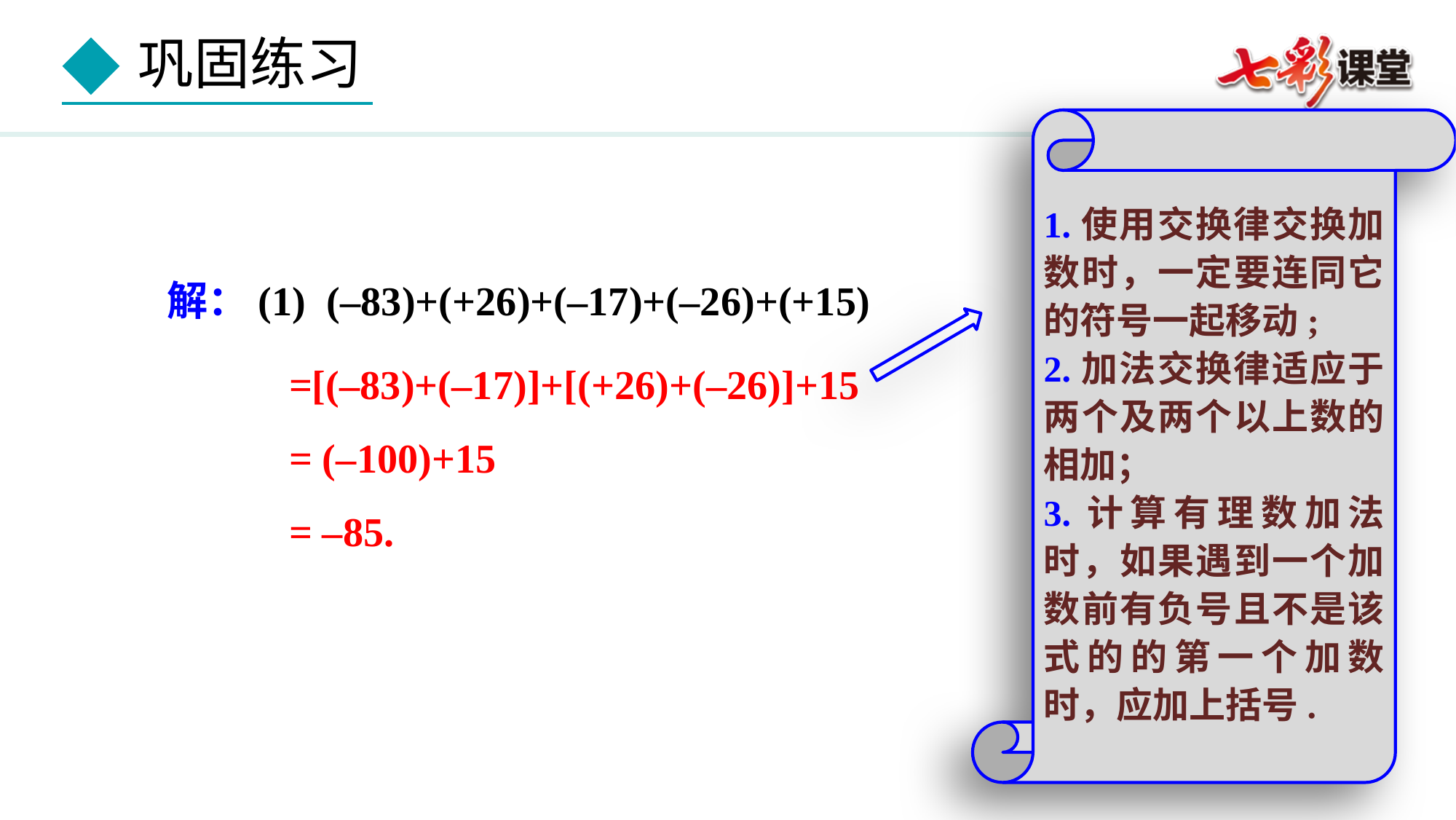

1.使用交换律交换加数时，一定要连同它的符号一起移动;
2.加法交换律适应于两个及两个以上数的相加；
3.计算有理数加法时，如果遇到一个加数前有负号且不是该式的的第一个加数时，应加上括号.

解：(1)  (–83)+(+26)+(–17)+(–26)+(+15)
            =[(–83)+(–17)]+[(+26)+(–26)]+15
            = (–100)+15
            = –85.